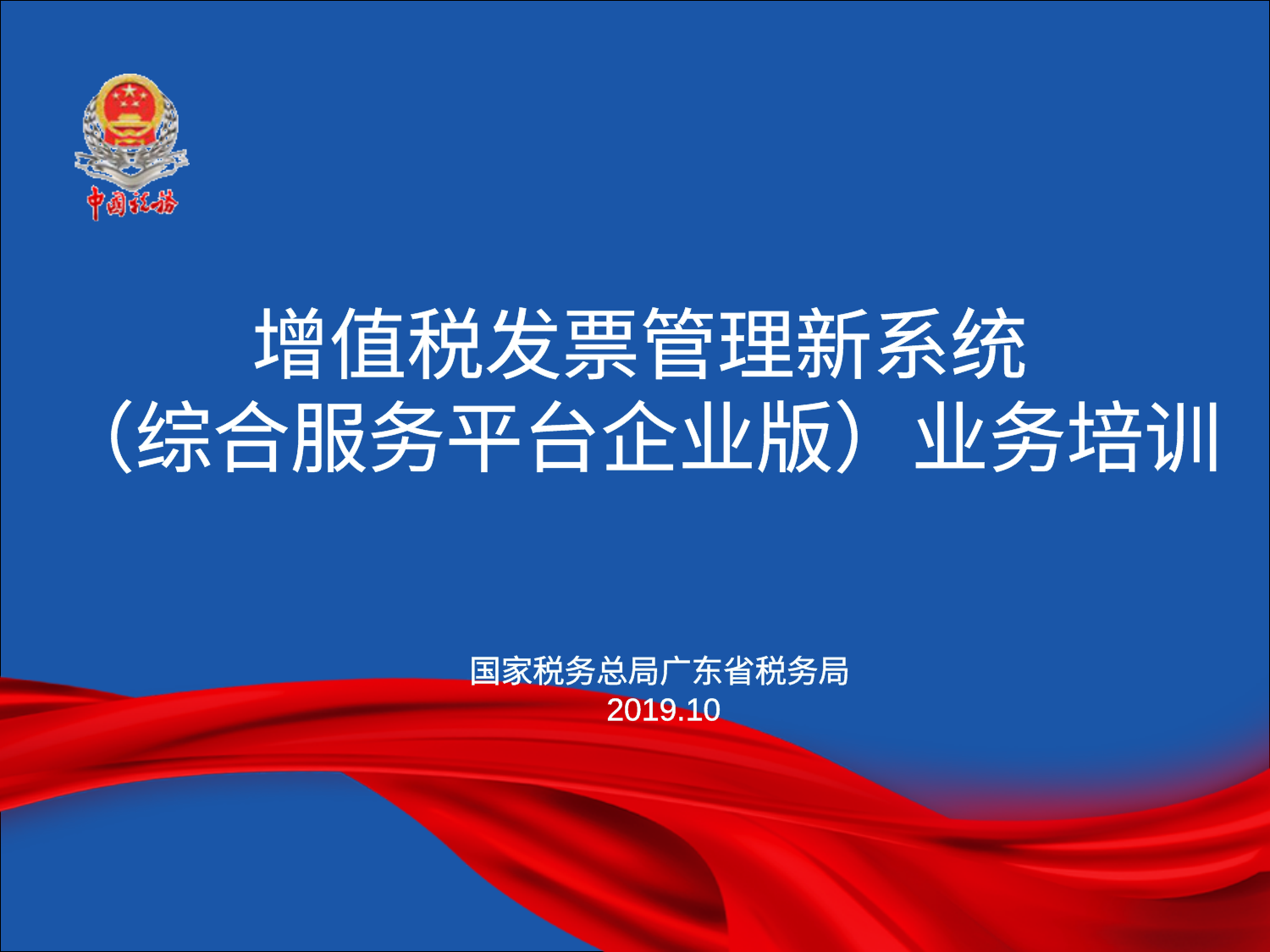

增值税发票管理新系统
（综合服务平台企业版）业务培训
国家税务总局广东省税务局2019.10